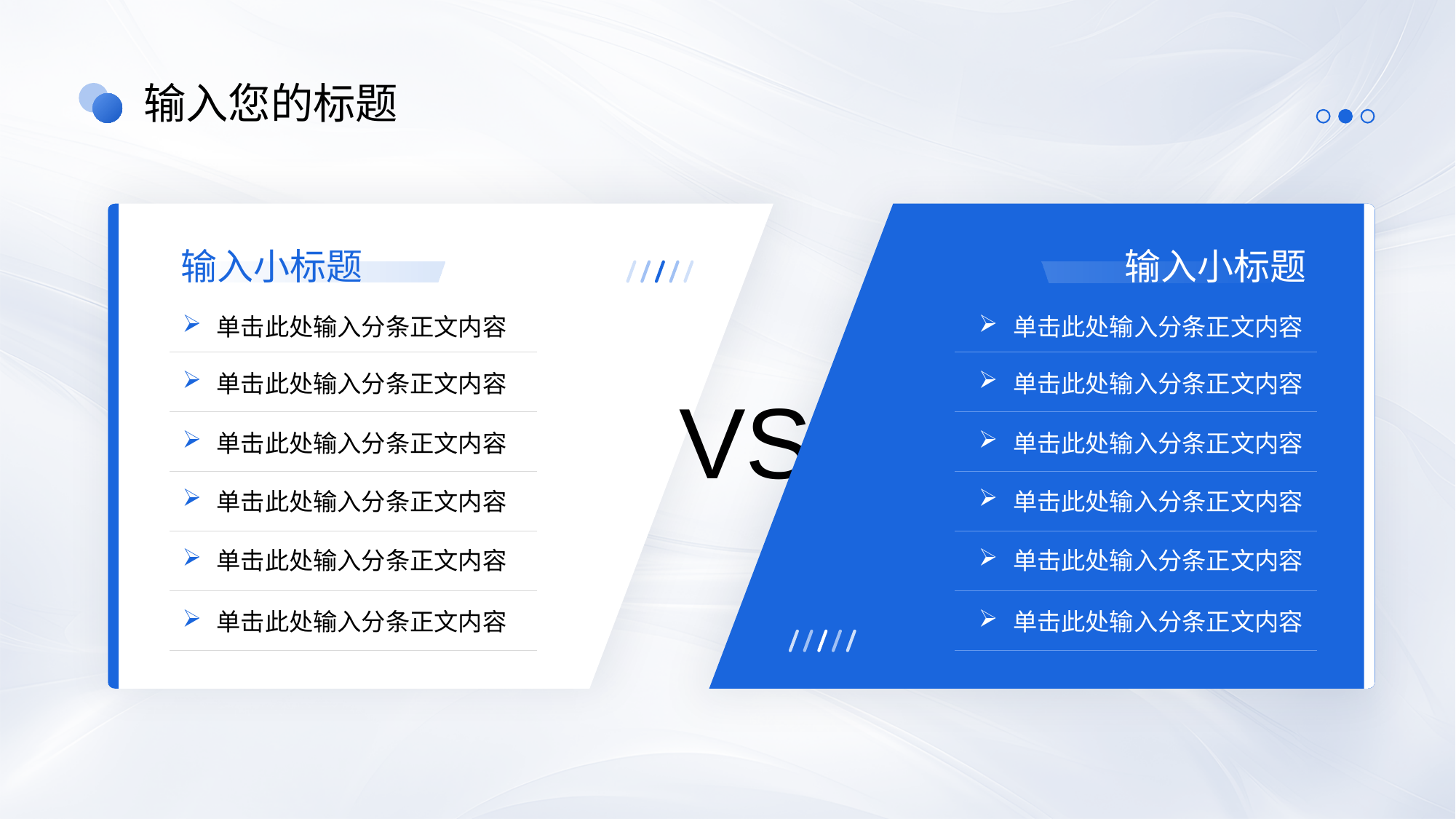

输入您的标题

输入小标题

单击此处输入分条正文内容
单击此处输入分条正文内容
单击此处输入分条正文内容

单击此处输入分条正文内容
单击此处输入分条正文内容
单击此处输入分条正文内容

输入小标题

单击此处输入分条正文内容
单击此处输入分条正文内容
单击此处输入分条正文内容
单击此处输入分条正文内容
单击此处输入分条正文内容
单击此处输入分条正文内容
VS